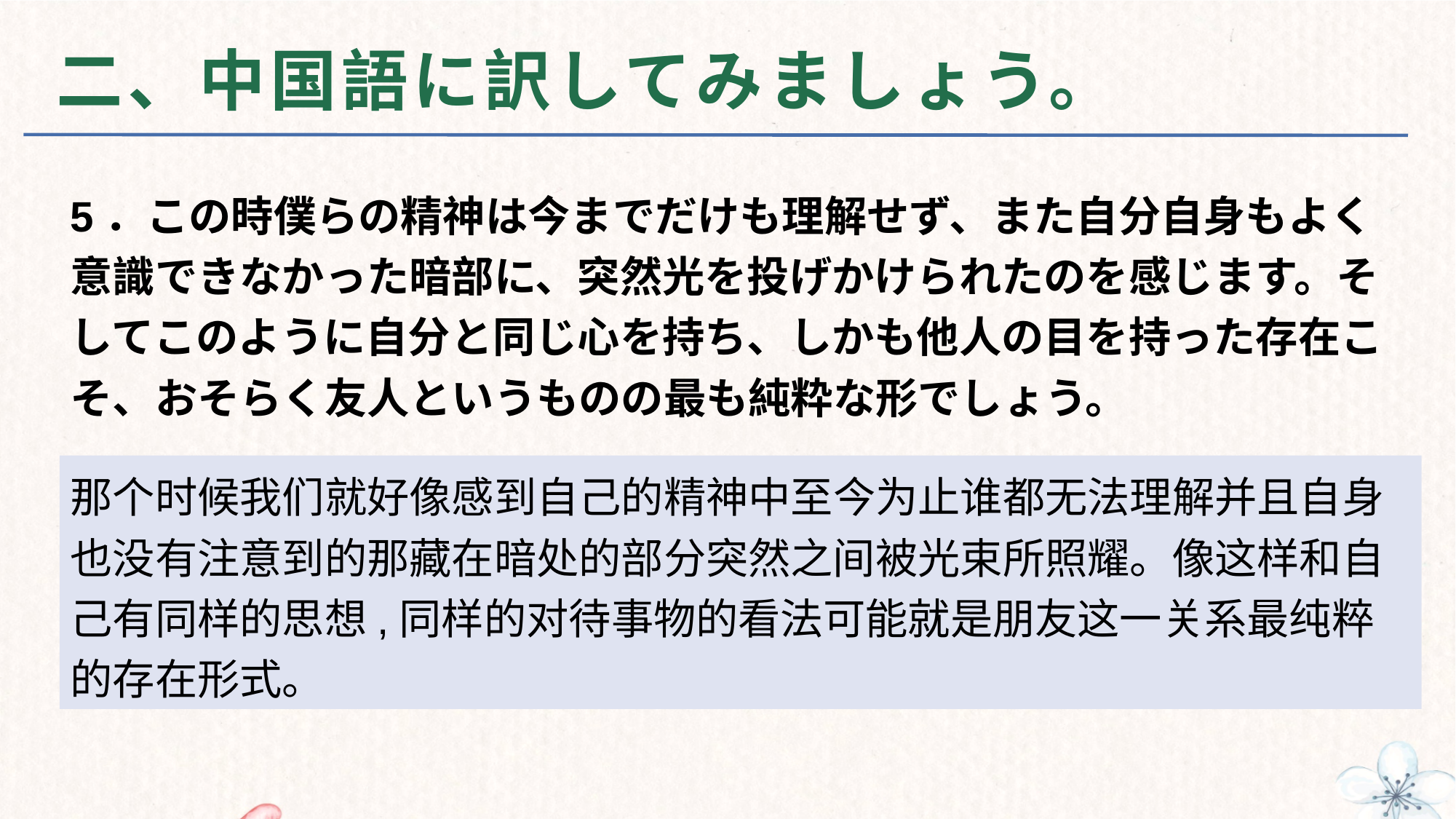

# 二、中国語に訳してみましょう。
5．この時僕らの精神は今までだけも理解せず、また自分自身もよく意識できなかった暗部に、突然光を投げかけられたのを感じます。そしてこのように自分と同じ心を持ち、しかも他人の目を持った存在こそ、おそらく友人というものの最も純粋な形でしょう。
那个时候我们就好像感到自己的精神中至今为止谁都无法理解并且自身也没有注意到的那藏在暗处的部分突然之间被光束所照耀。像这样和自己有同样的思想,同样的对待事物的看法可能就是朋友这一关系最纯粹的存在形式。